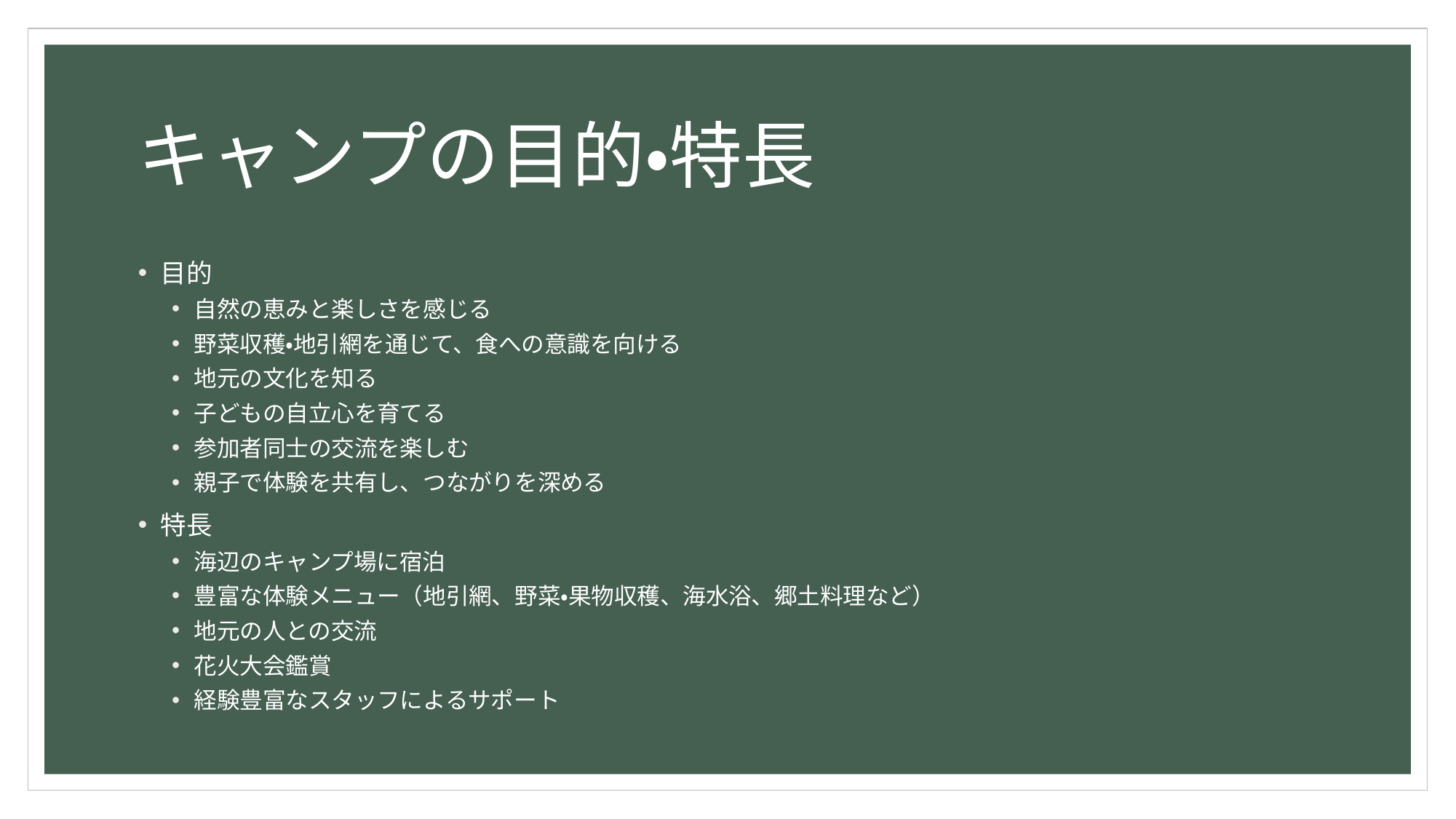

# キャンプの目的・特長
目的
自然の恵みと楽しさを感じる
野菜収穫・地引網を通じて、食への意識を向ける
地元の文化を知る
子どもの自立心を育てる
参加者同士の交流を楽しむ
親子で体験を共有し、つながりを深める
特長
海辺のキャンプ場に宿泊
豊富な体験メニュー（地引網、野菜・果物収穫、海水浴、郷土料理など）
地元の人との交流
花火大会鑑賞
経験豊富なスタッフによるサポート